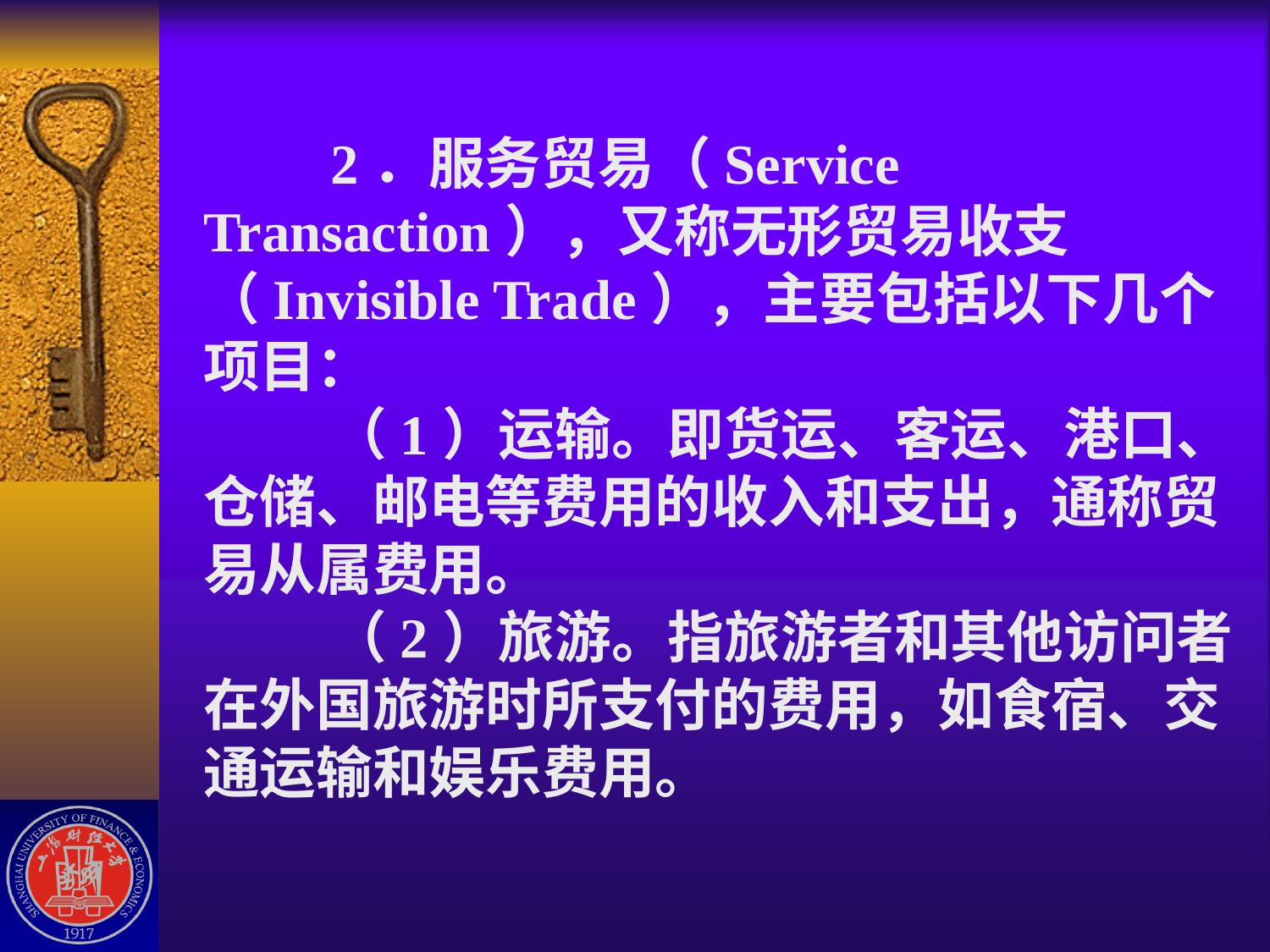

# 2．服务贸易（Service Transaction），又称无形贸易收支（Invisible Trade），主要包括以下几个项目： （1）运输。即货运、客运、港口、仓储、邮电等费用的收入和支出，通称贸易从属费用。 （2）旅游。指旅游者和其他访问者在外国旅游时所支付的费用，如食宿、交通运输和娱乐费用。